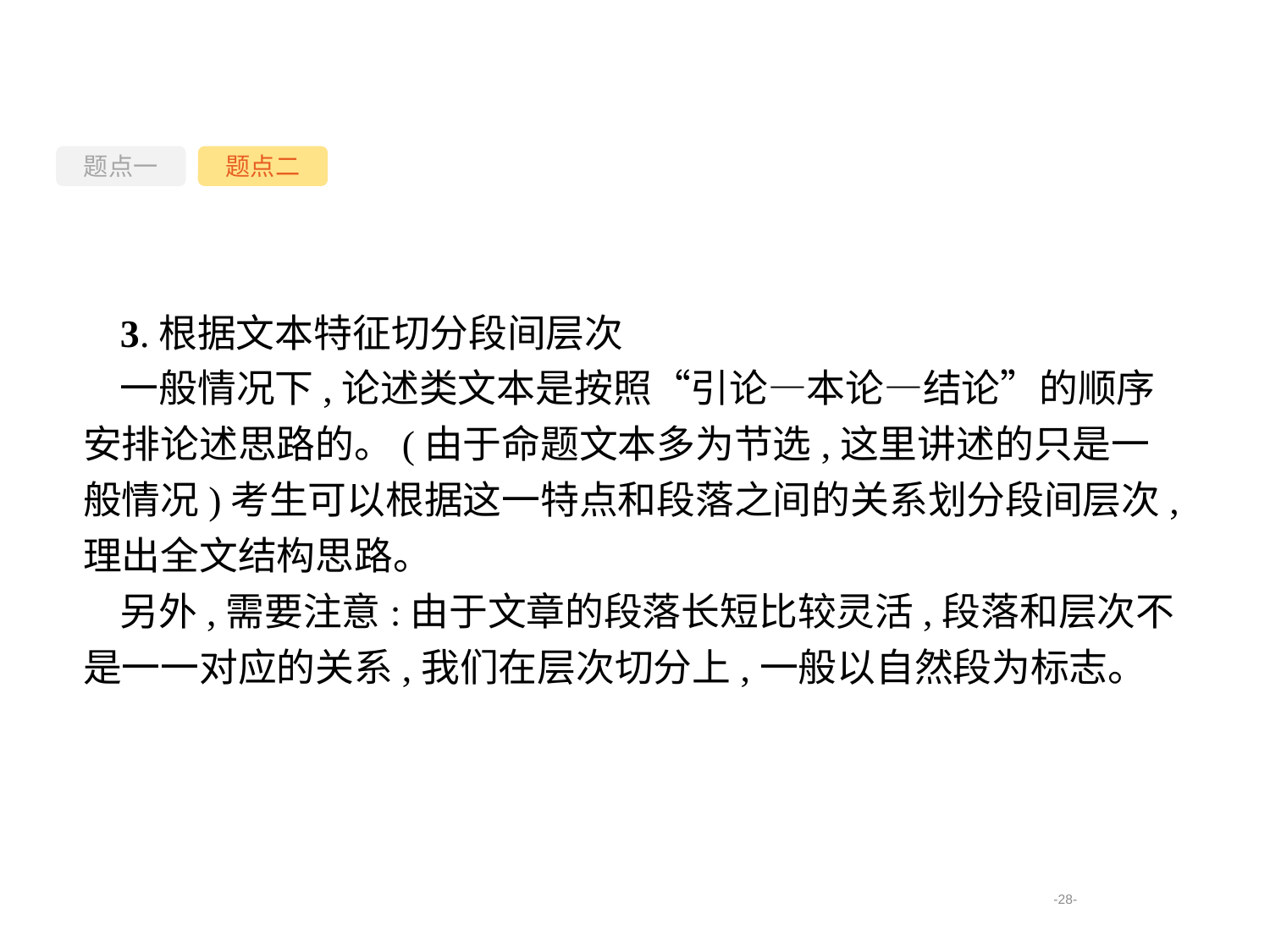

题点一
题点二
3.根据文本特征切分段间层次
一般情况下,论述类文本是按照“引论—本论—结论”的顺序安排论述思路的。(由于命题文本多为节选,这里讲述的只是一般情况)考生可以根据这一特点和段落之间的关系划分段间层次,理出全文结构思路。
另外,需要注意:由于文章的段落长短比较灵活,段落和层次不是一一对应的关系,我们在层次切分上,一般以自然段为标志。
-28-